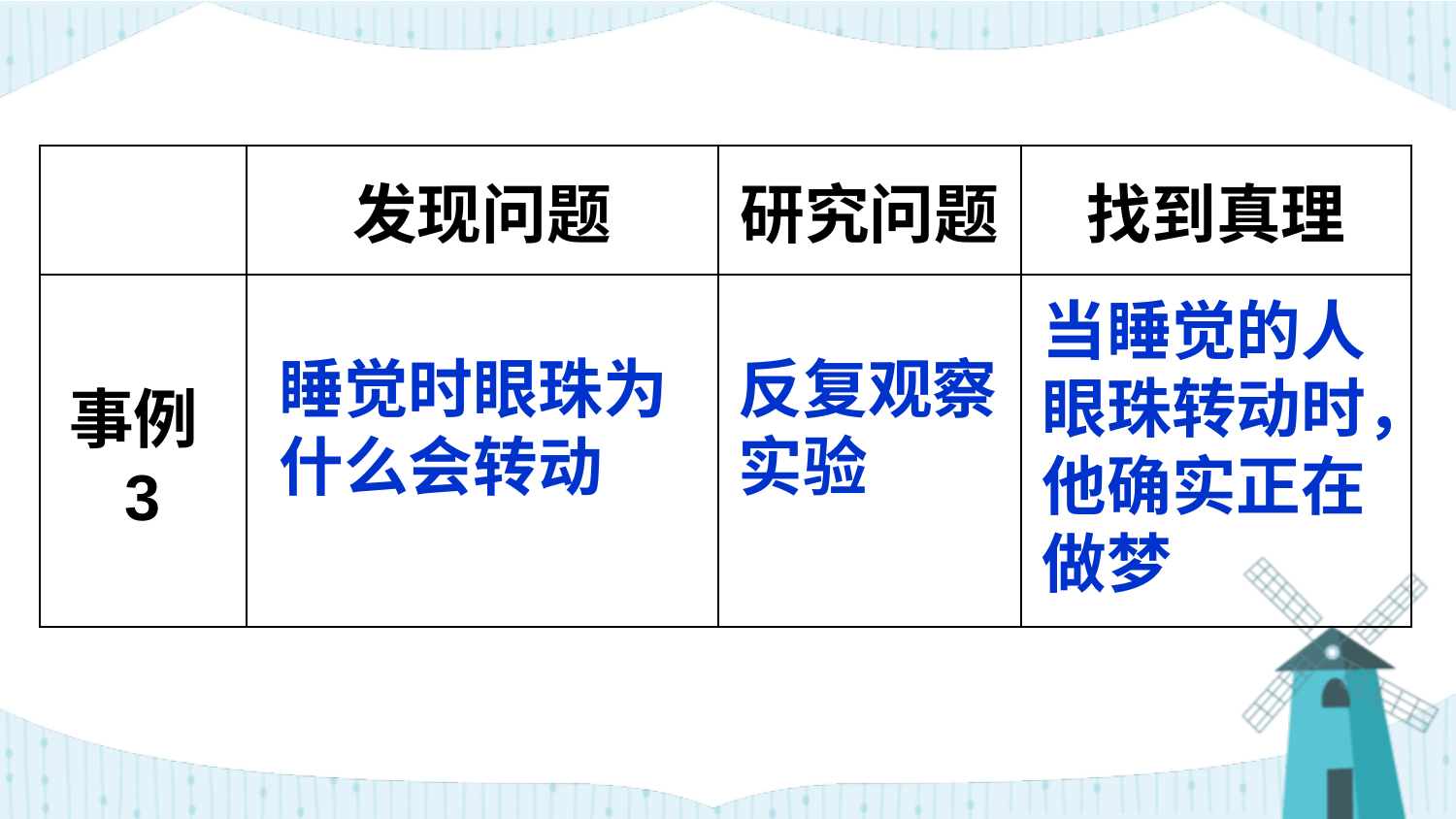

|  | 发现问题 | 研究问题 | 找到真理 |
| --- | --- | --- | --- |
| 事例3 |  |  |  |
当睡觉的人眼珠转动时，他确实正在做梦
睡觉时眼珠为什么会转动
反复观察实验